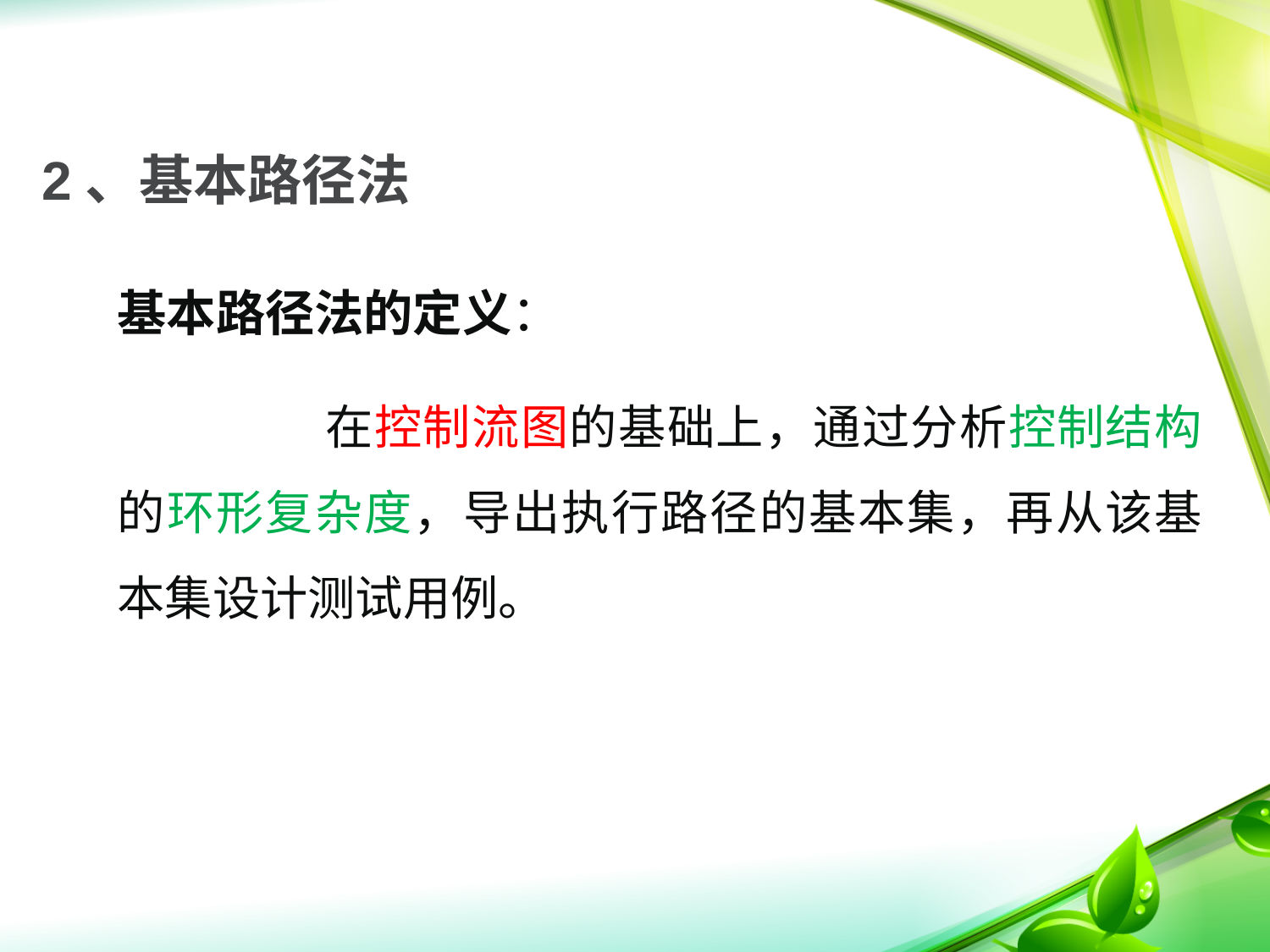

# 2、基本路径法
	基本路径法的定义：
                   在控制流图的基础上，通过分析控制结构的环形复杂度，导出执行路径的基本集，再从该基本集设计测试用例。